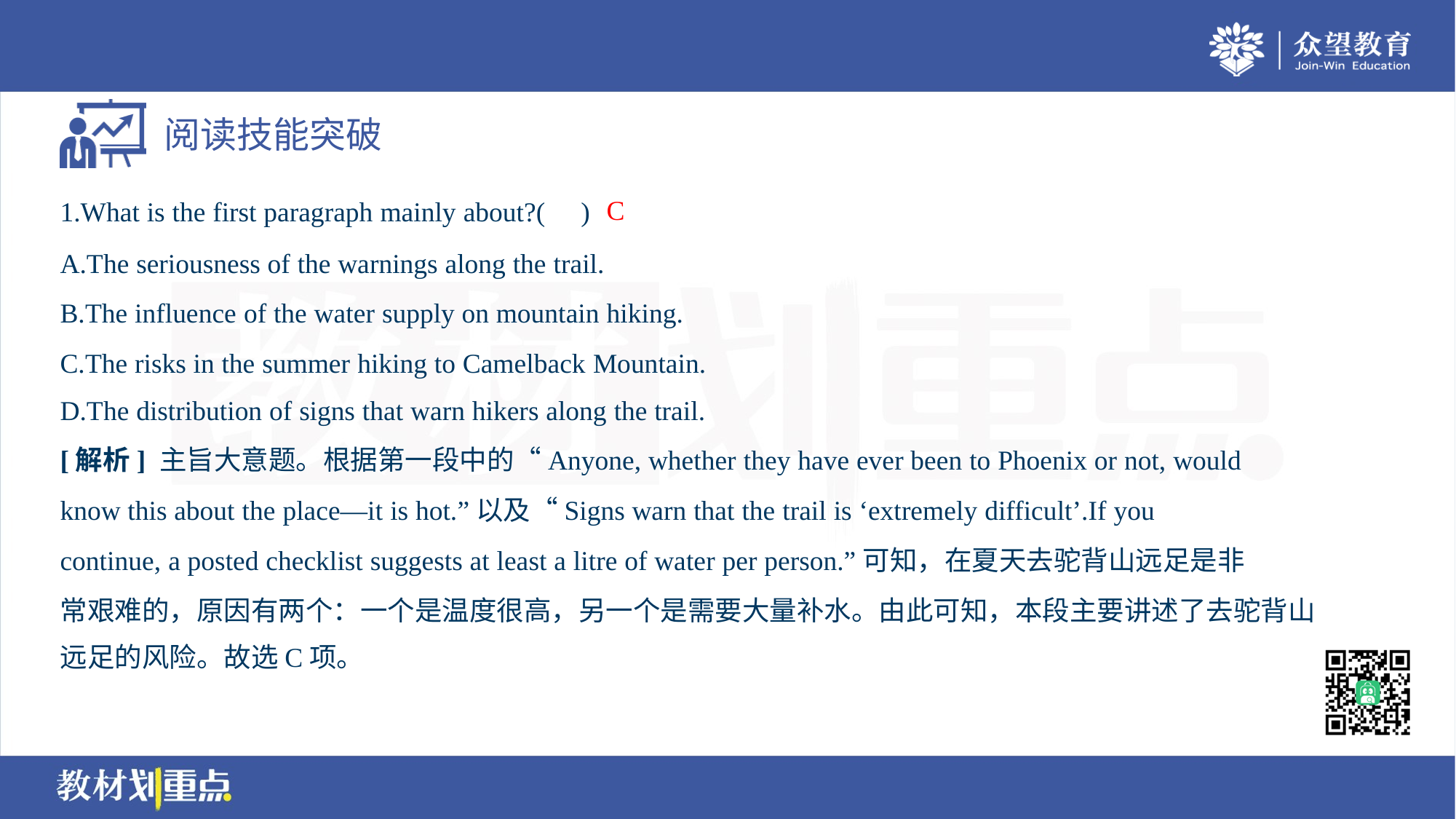

C
1.What is the first paragraph mainly about?(     )
A.The seriousness of the warnings along the trail.
B.The influence of the water supply on mountain hiking.
C.The risks in the summer hiking to Camelback Mountain.
D.The distribution of signs that warn hikers along the trail.
[解析] 主旨大意题。根据第一段中的“Anyone, whether they have ever been to Phoenix or not, would
know this about the place—it is hot.”以及“Signs warn that the trail is ‘extremely difficult’.If you
continue, a posted checklist suggests at least a litre of water per person.”可知，在夏天去驼背山远足是非
常艰难的，原因有两个：一个是温度很高，另一个是需要大量补水。由此可知，本段主要讲述了去驼背山
远足的风险。故选C项。